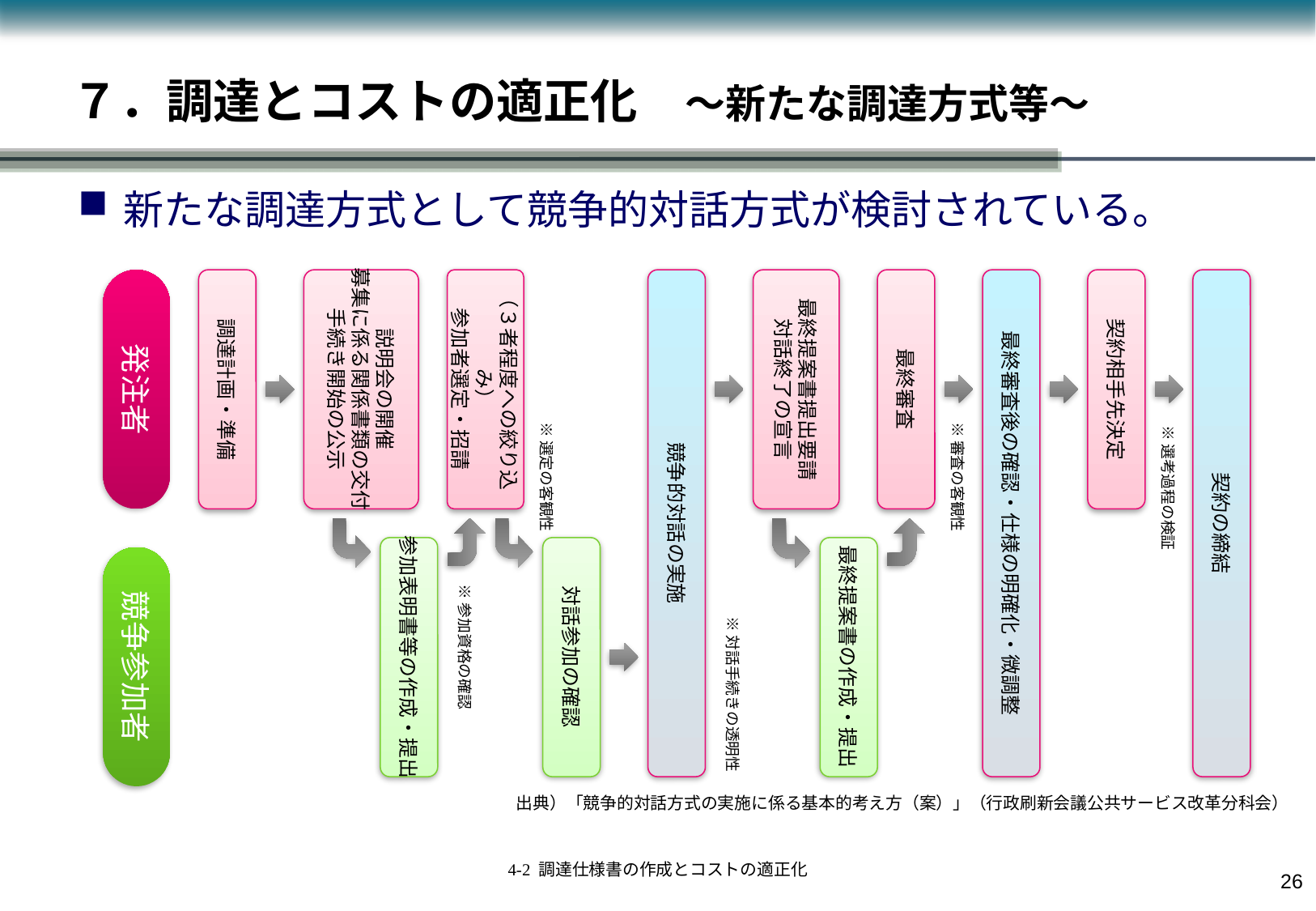

# ７．調達とコストの適正化　～新たな調達方式等～
新たな調達方式として競争的対話方式が検討されている。
発注者
調達計画・準備
説明会の開催
募集に係る関係書類の交付
手続き開始の公示
（３者程度への絞り込み）
参加者選定・招請
競争的対話の実施
最終提案書提出要請
対話終了の宣言
最終審査
最終審査後の確認・仕様の明確化・微調整
契約相手先決定
契約の締結

※選定の客観性
※審査の客観性
※選考過程の検証

参加表明書等の作成・提出
対話参加の確認
最終提案書の作成・提出
競争参加者
※参加資格の確認
※対話手続きの透明性

出典）「競争的対話方式の実施に係る基本的考え方（案）」（行政刷新会議公共サービス改革分科会）
26
4-2 調達仕様書の作成とコストの適正化